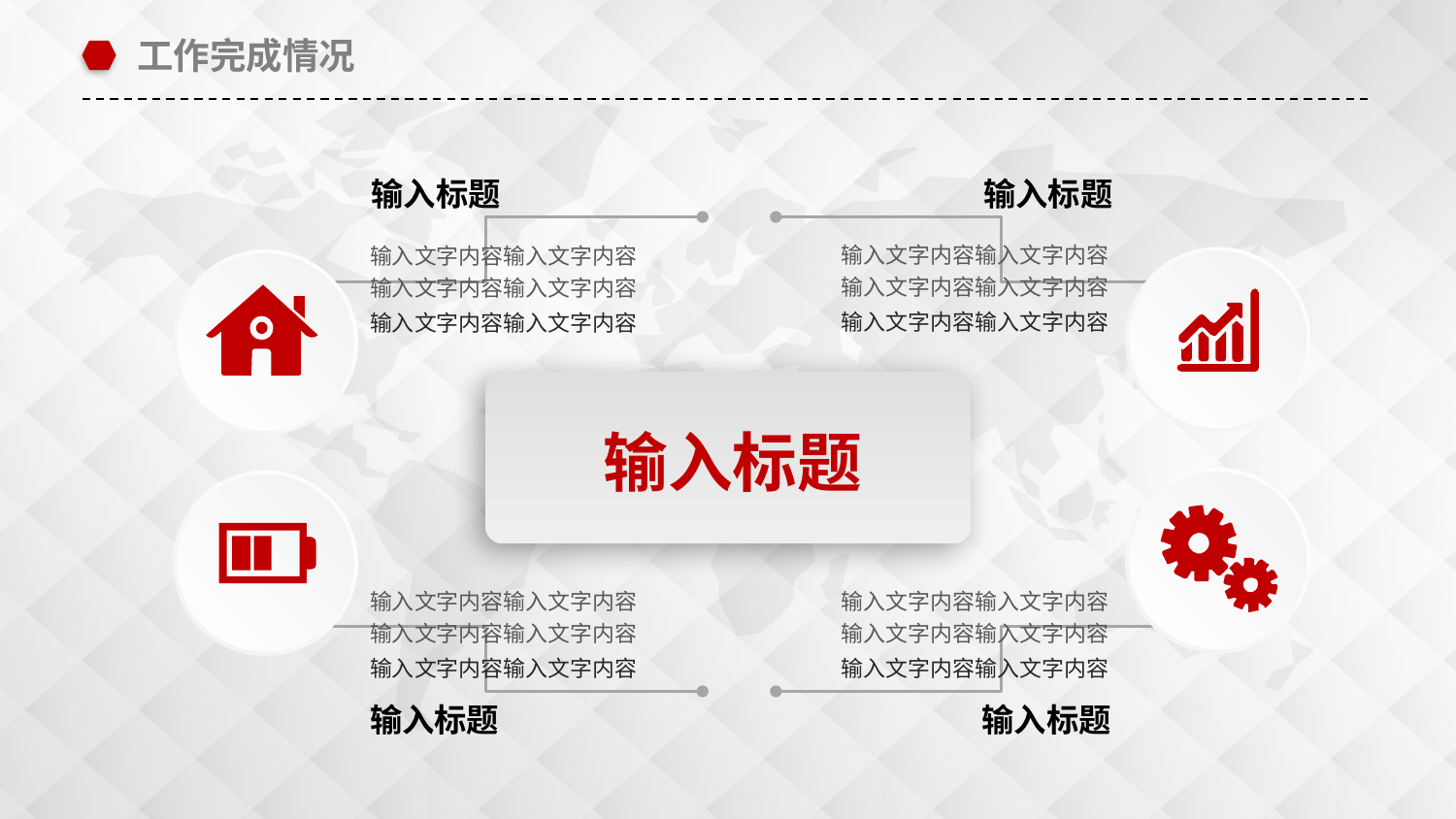

工作完成情况

输入标题
输入标题

输入文字内容输入文字内容
输入文字内容输入文字内容
输入文字内容输入文字内容
输入文字内容输入文字内容
输入文字内容输入文字内容
输入文字内容输入文字内容

输入标题

输入文字内容输入文字内容
输入文字内容输入文字内容
输入文字内容输入文字内容
输入文字内容输入文字内容
输入文字内容输入文字内容
输入文字内容输入文字内容
输入标题
输入标题